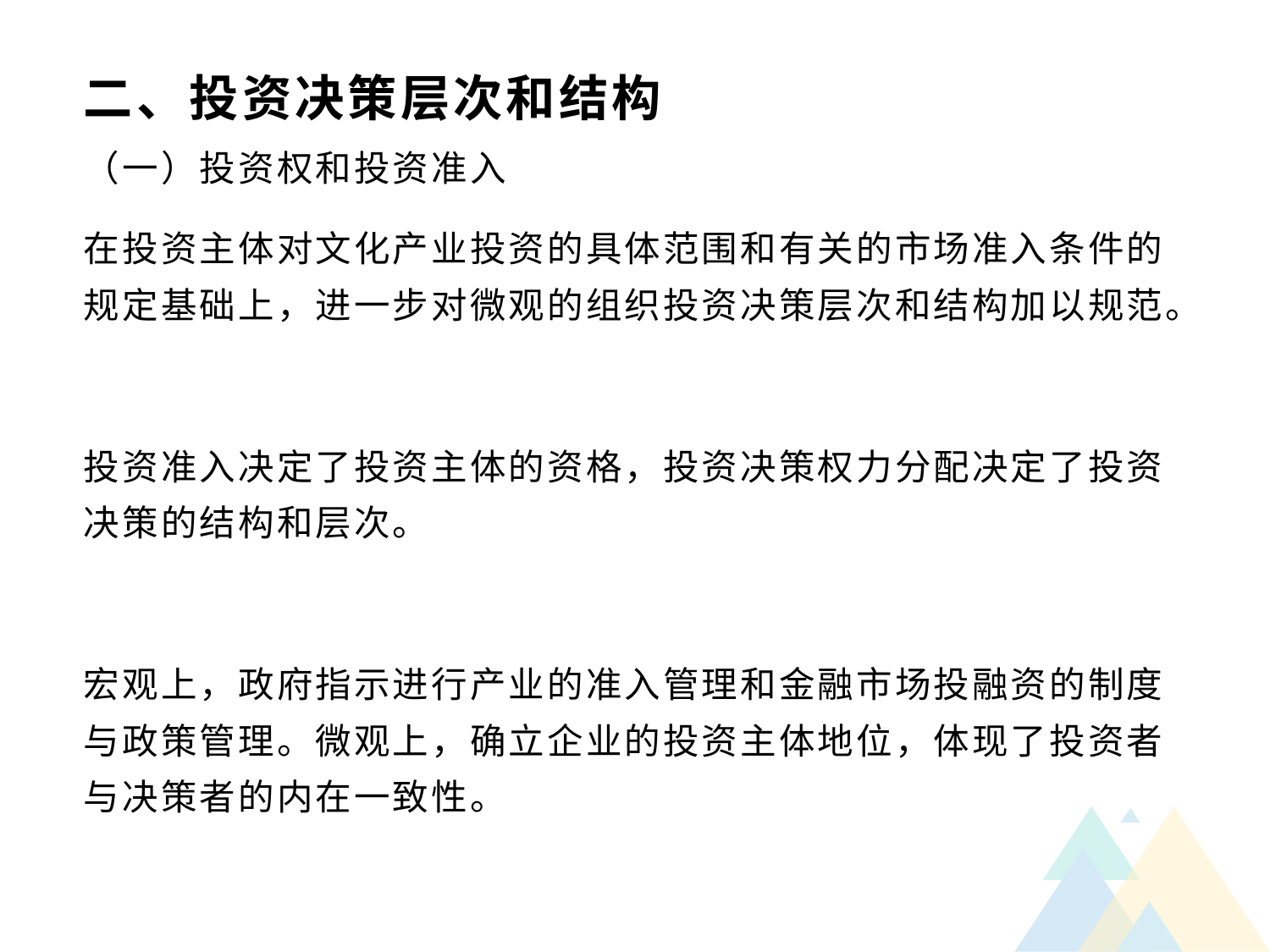

# 二、投资决策层次和结构
（一）投资权和投资准入
在投资主体对文化产业投资的具体范围和有关的市场准入条件的规定基础上，进一步对微观的组织投资决策层次和结构加以规范。

投资准入决定了投资主体的资格，投资决策权力分配决定了投资决策的结构和层次。

宏观上，政府指示进行产业的准入管理和金融市场投融资的制度与政策管理。微观上，确立企业的投资主体地位，体现了投资者与决策者的内在一致性。